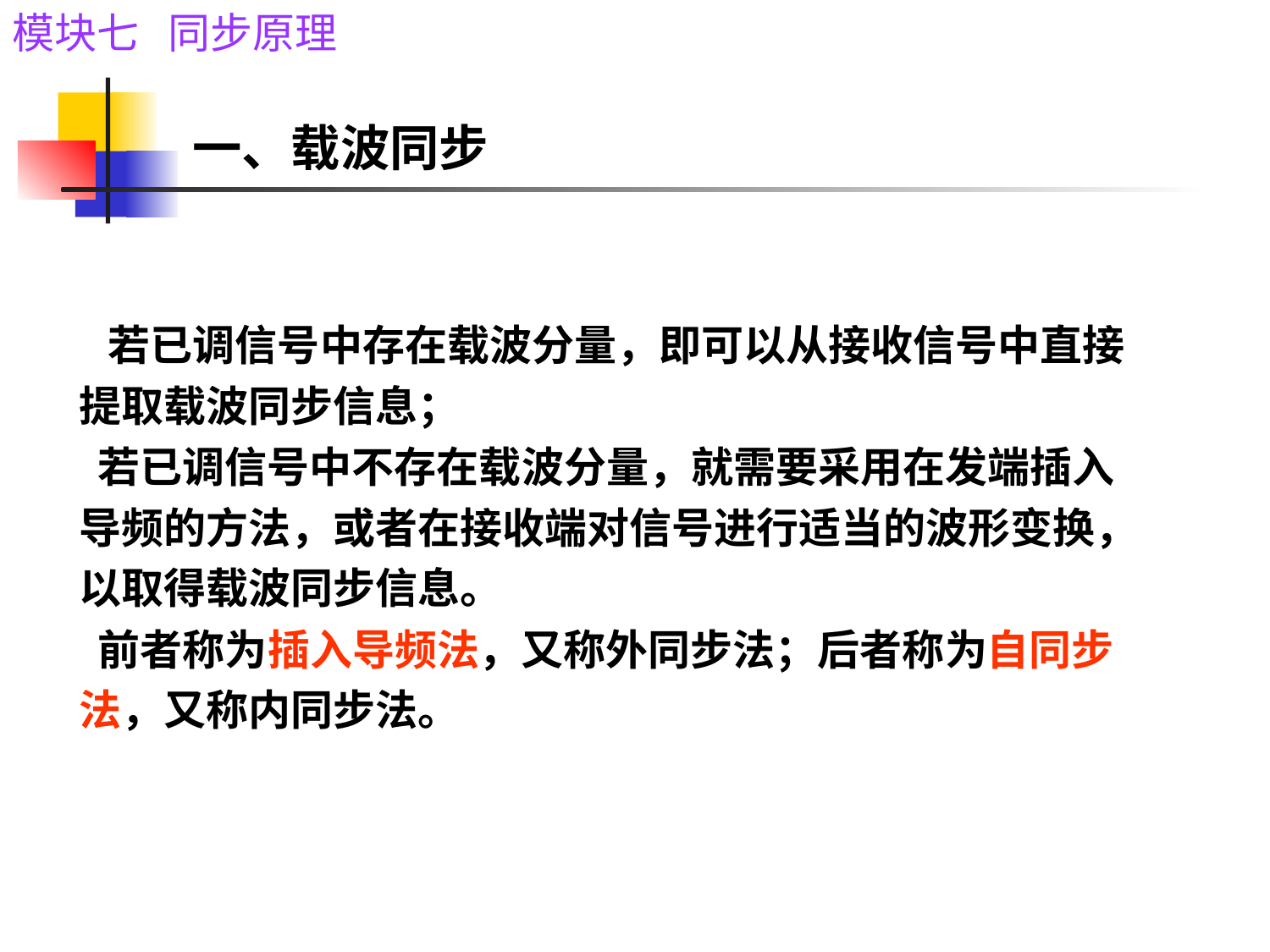

# 若已调信号中存在载波分量，即可以从接收信号中直接提取载波同步信息； 若已调信号中不存在载波分量，就需要采用在发端插入导频的方法，或者在接收端对信号进行适当的波形变换，以取得载波同步信息。 前者称为插入导频法，又称外同步法；后者称为自同步法，又称内同步法。
一、载波同步
5